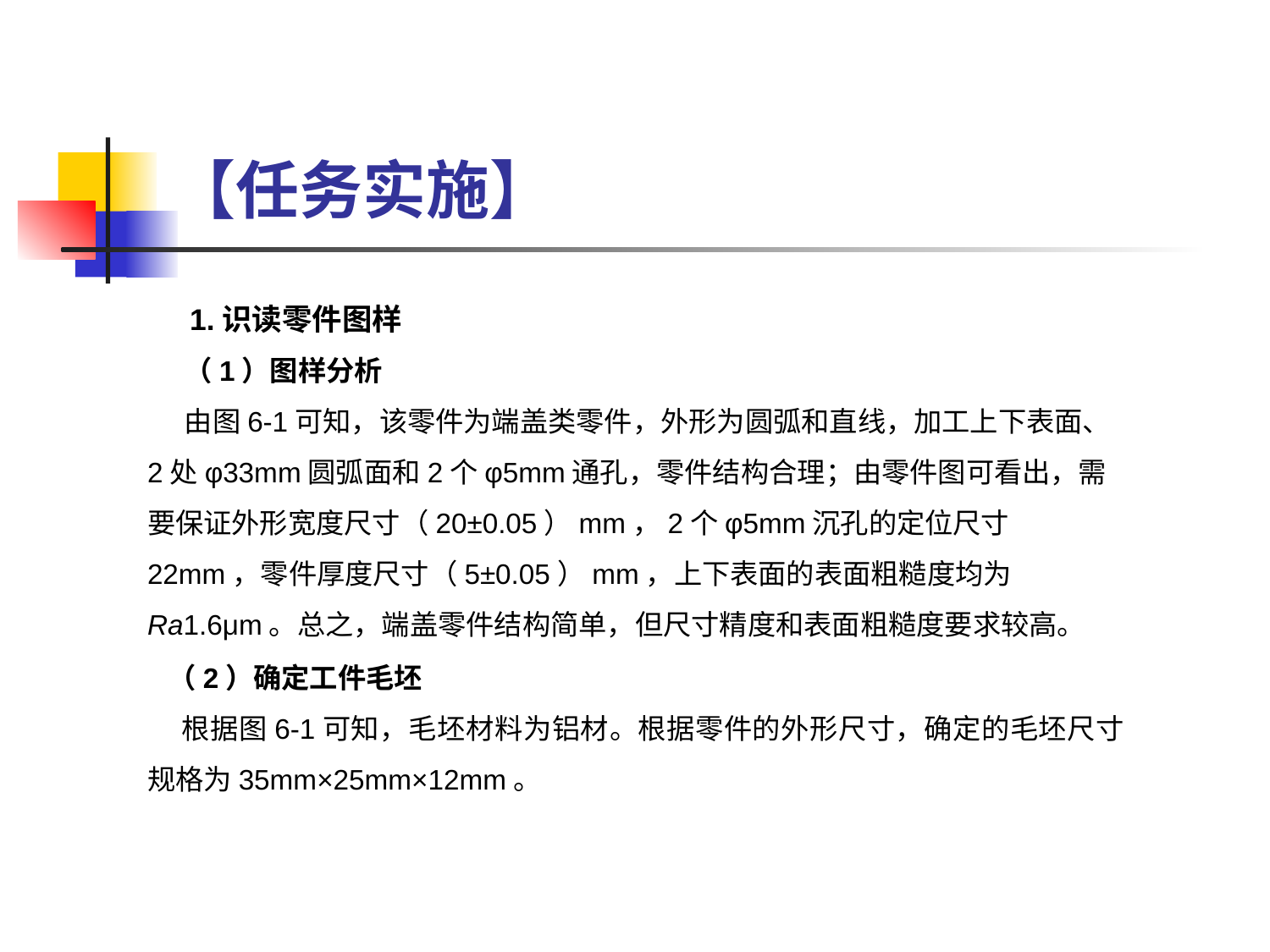

# 【任务实施】
1.识读零件图样
（1）图样分析
由图6-1可知，该零件为端盖类零件，外形为圆弧和直线，加工上下表面、2处φ33mm圆弧面和2个φ5mm通孔，零件结构合理；由零件图可看出，需要保证外形宽度尺寸（20±0.05）mm，2个φ5mm沉孔的定位尺寸22mm，零件厚度尺寸（5±0.05）mm，上下表面的表面粗糙度均为Ra1.6μm。总之，端盖零件结构简单，但尺寸精度和表面粗糙度要求较高。
  （2）确定工件毛坯
    根据图6-1可知，毛坯材料为铝材。根据零件的外形尺寸，确定的毛坯尺寸规格为35mm×25mm×12mm。